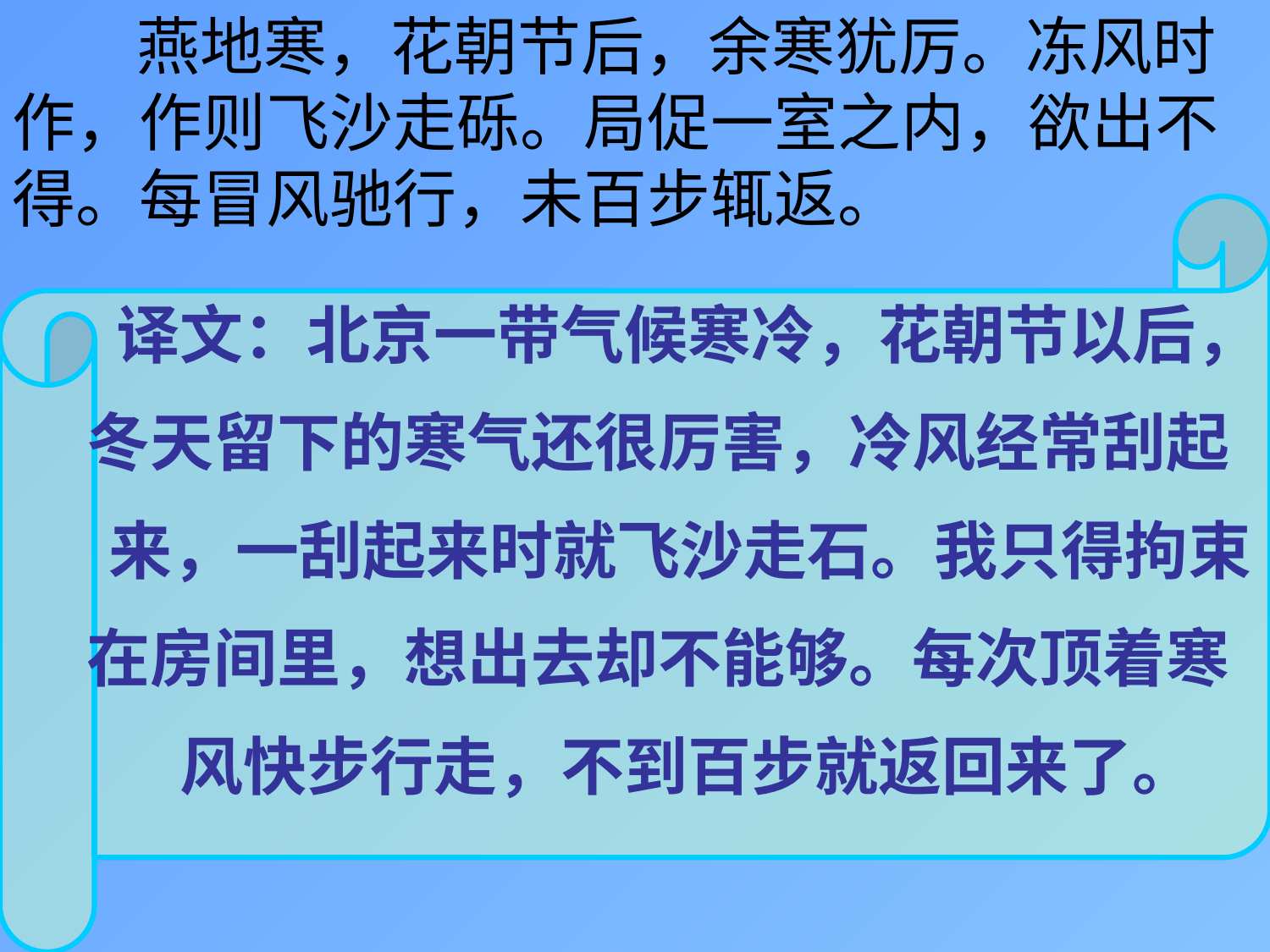

燕地寒，花朝节后，余寒犹厉。冻风时作，作则飞沙走砾。局促一室之内，欲出不得。每冒风驰行，未百步辄返。
   译文：北京一带气候寒冷，花朝节以后，
冬天留下的寒气还很厉害，冷风经常刮起
  来，一刮起来时就飞沙走石。我只得拘束
在房间里，想出去却不能够。每次顶着寒
   风快步行走，不到百步就返回来了。